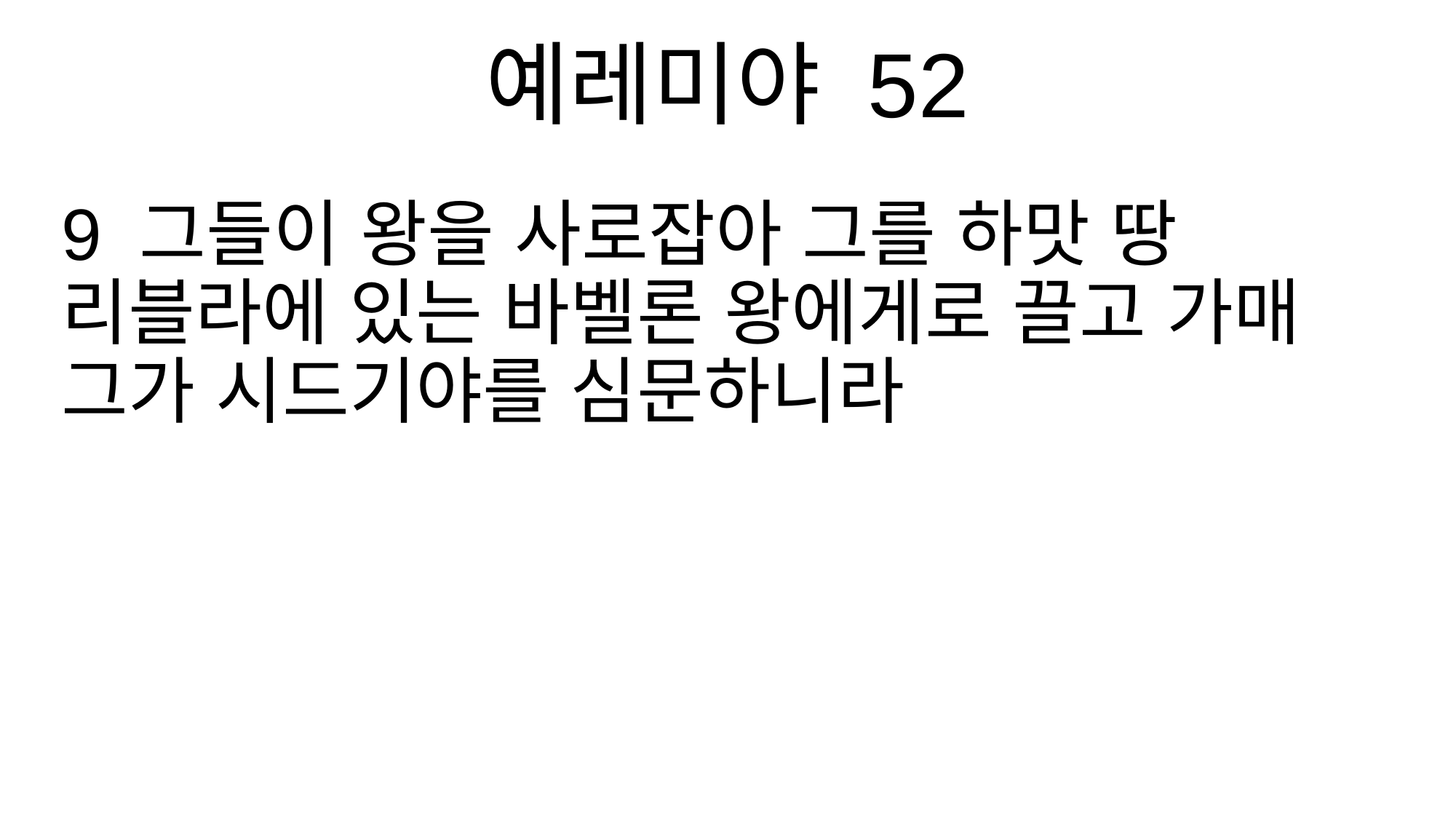

예레미야 52
9 그들이 왕을 사로잡아 그를 하맛 땅 리블라에 있는 바벨론 왕에게로 끌고 가매 그가 시드기야를 심문하니라